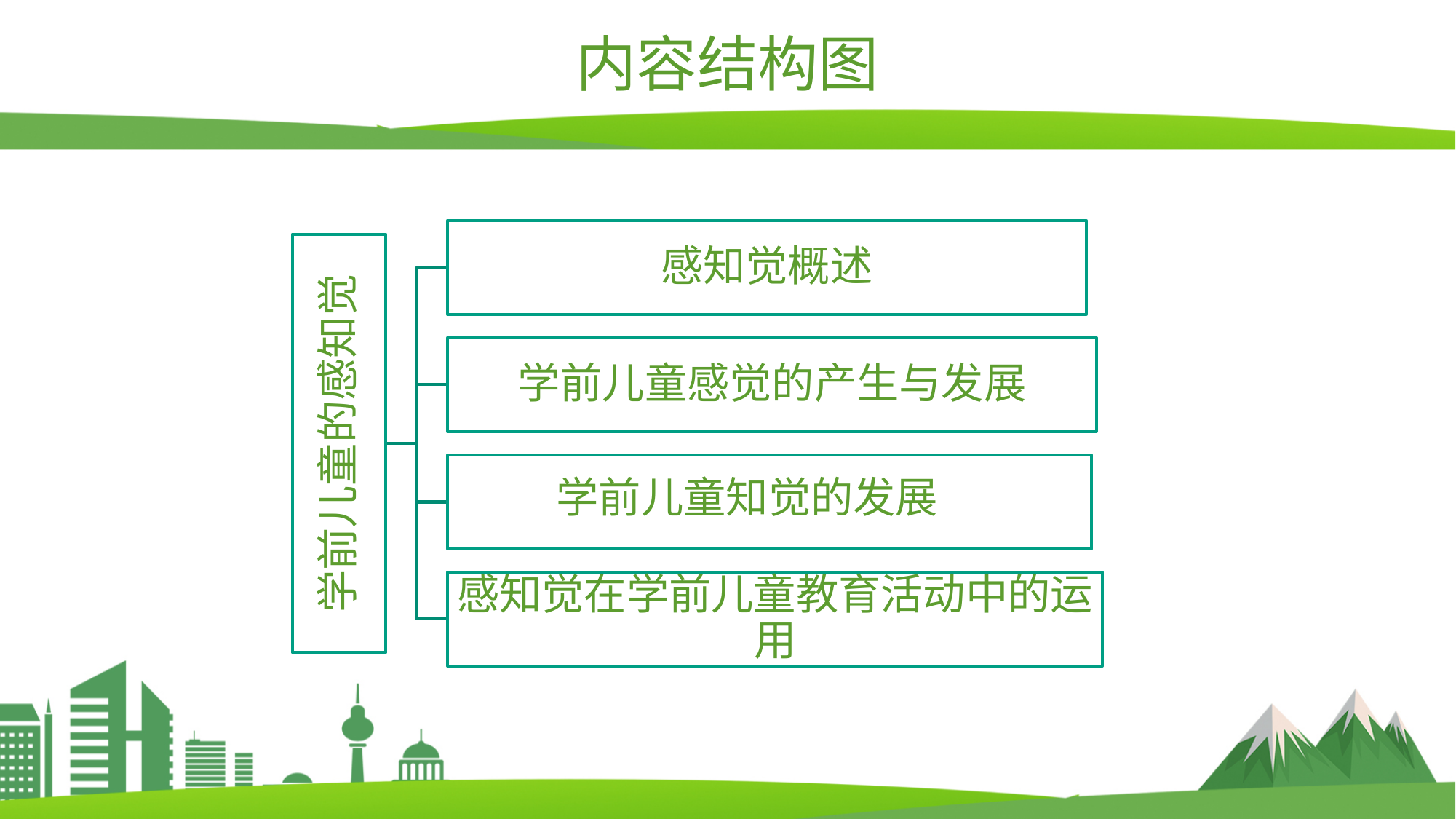

内容结构图

学前儿童的感知觉
感知觉概述
学前儿童感觉的产生与发展

感知觉在学前儿童教育活动中的运用
学前儿童知觉的发展